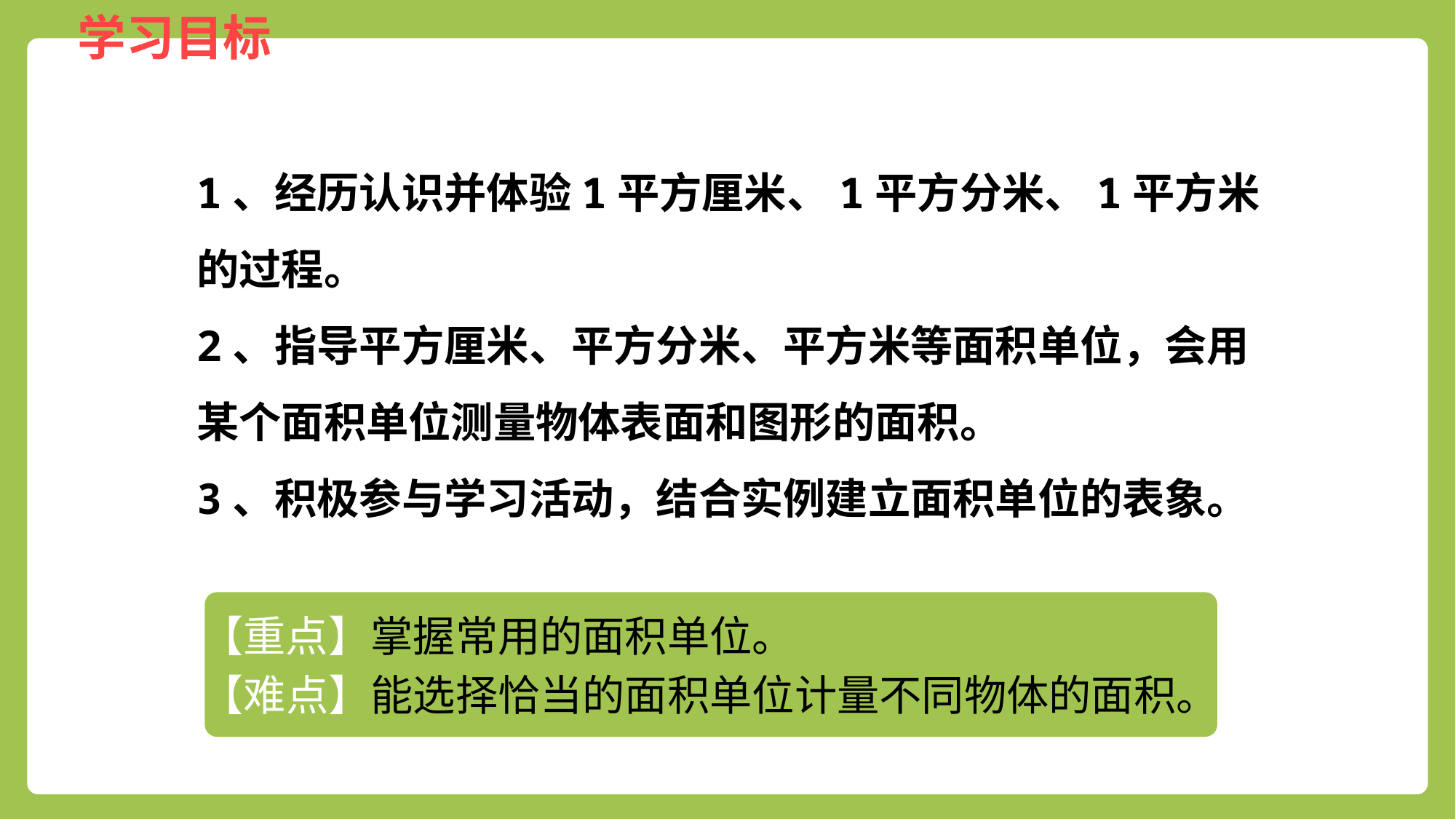

1、经历认识并体验1平方厘米、1平方分米、1平方米的过程。
2、指导平方厘米、平方分米、平方米等面积单位，会用某个面积单位测量物体表面和图形的面积。
3、积极参与学习活动，结合实例建立面积单位的表象。

【重点】掌握常用的面积单位。
【难点】能选择恰当的面积单位计量不同物体的面积。